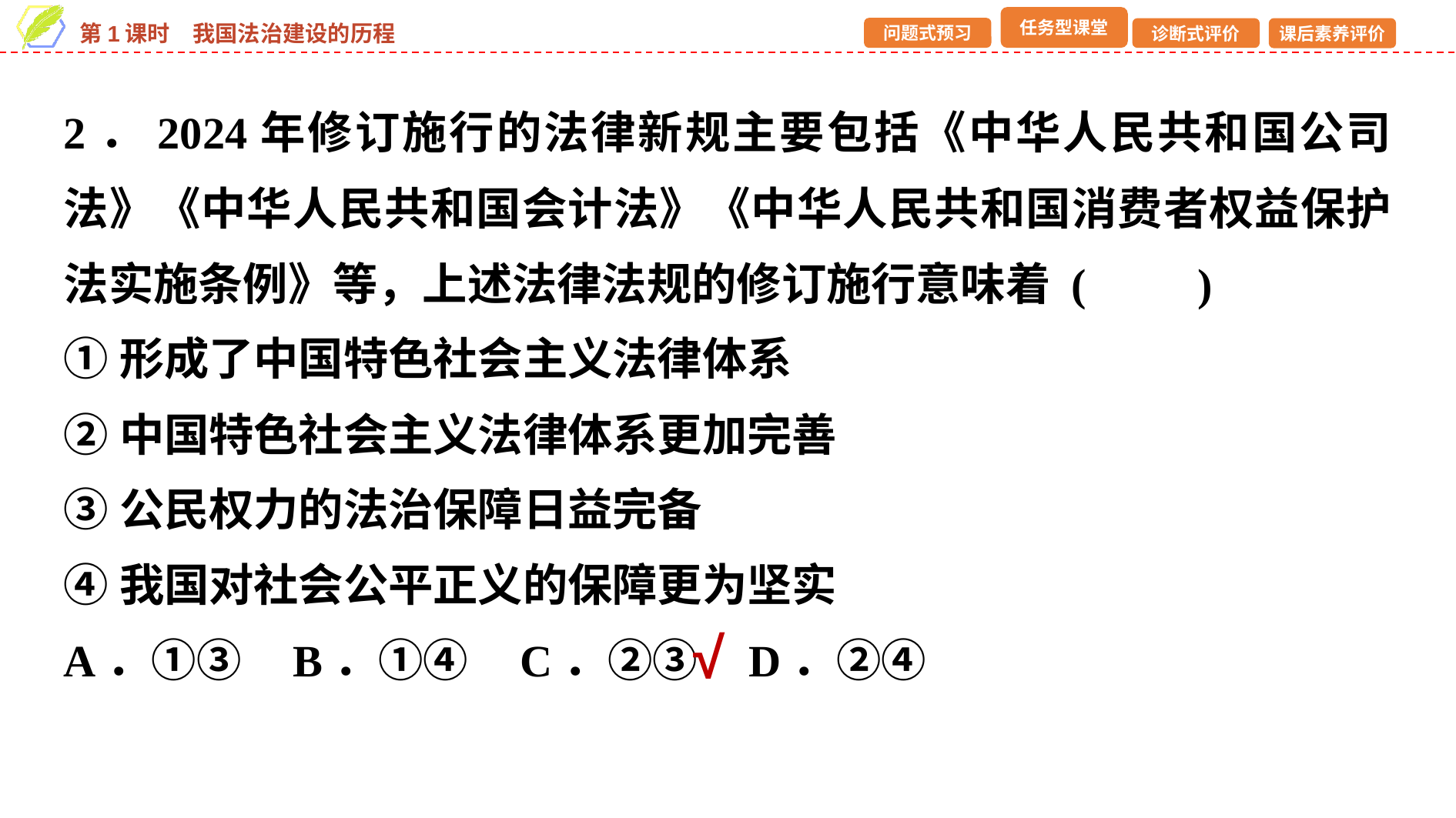

2．2024年修订施行的法律新规主要包括《中华人民共和国公司法》《中华人民共和国会计法》《中华人民共和国消费者权益保护法实施条例》等，上述法律法规的修订施行意味着 (　　)
①形成了中国特色社会主义法律体系
②中国特色社会主义法律体系更加完善
③公民权力的法治保障日益完备
④我国对社会公平正义的保障更为坚实
A．①③    B．①④    C．②③    D．②④
√